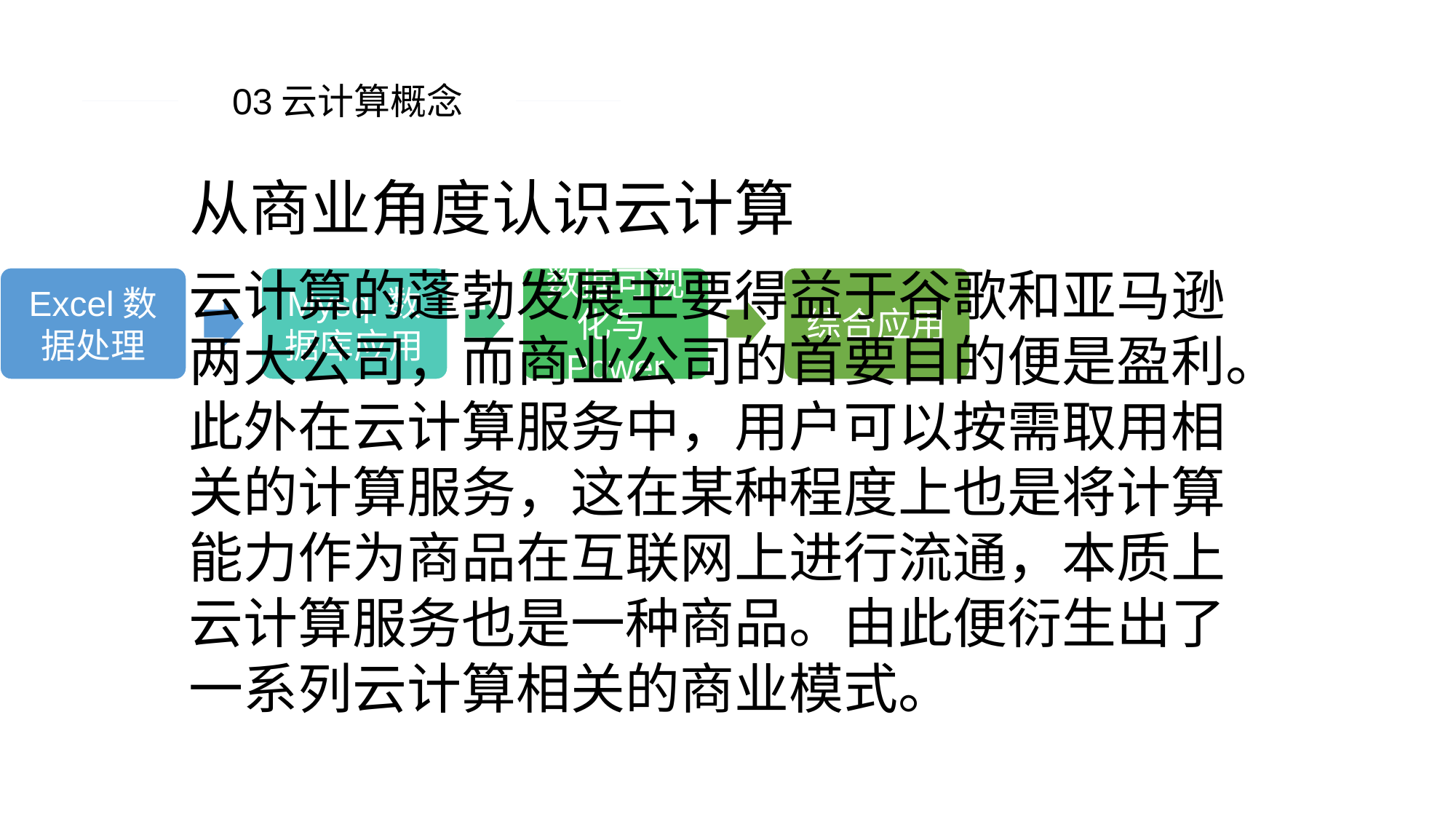

03云计算概念
Excel数据处理

Mysql数据库应用

数据可视化与Power

综合应用
从商业角度认识云计算
云计算的蓬勃发展主要得益于谷歌和亚马逊两大公司，而商业公司的首要目的便是盈利。此外在云计算服务中，用户可以按需取用相关的计算服务，这在某种程度上也是将计算能力作为商品在互联网上进行流通，本质上云计算服务也是一种商品。由此便衍生出了一系列云计算相关的商业模式。

PPT模板 http://www.1ppt.com/moban/